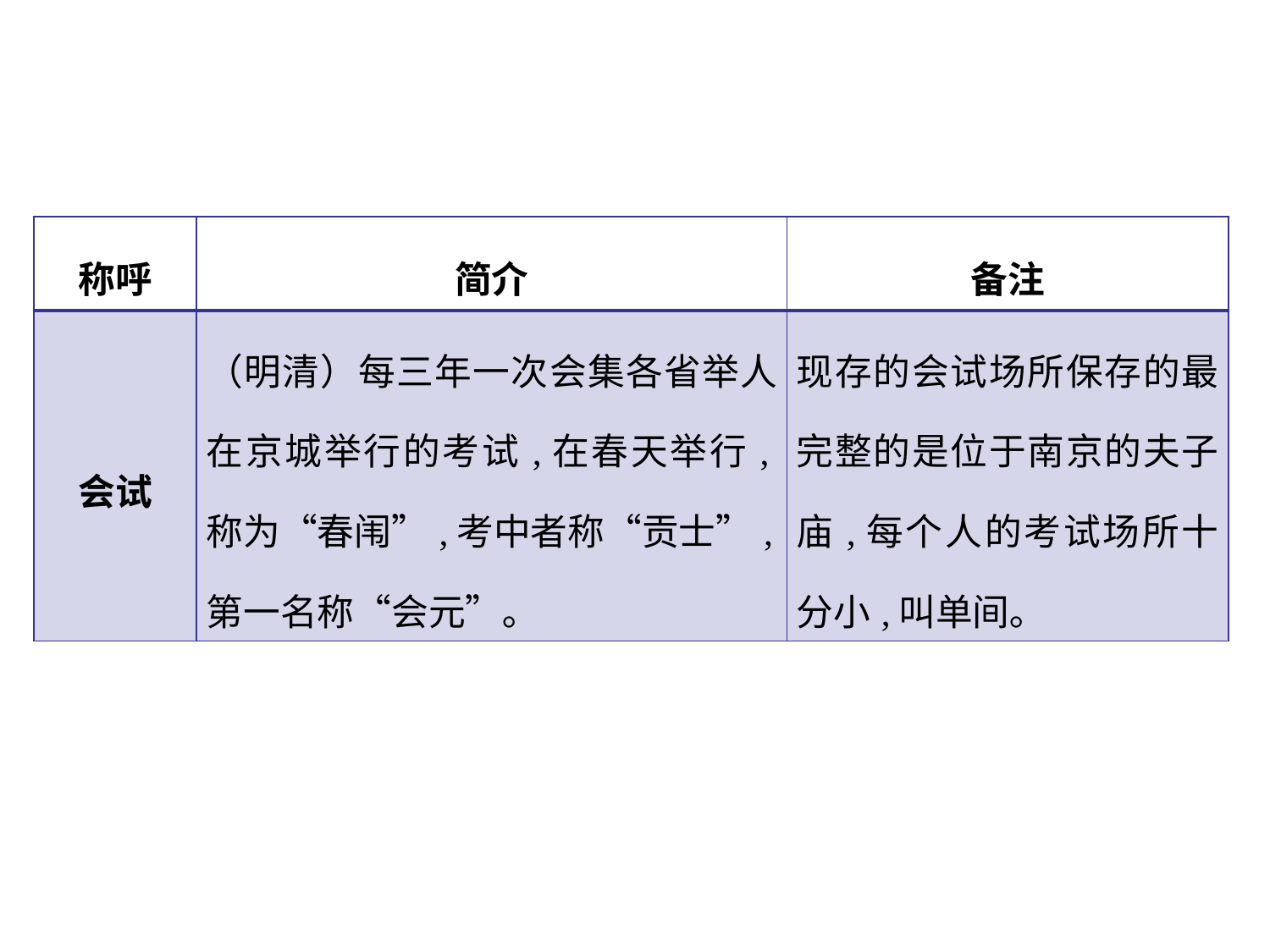

| 称呼 | 简介 | 备注 |
| --- | --- | --- |
| 会试 | （明清）每三年一次会集各省举人在京城举行的考试,在春天举行,称为“春闱”,考中者称“贡士”,第一名称“会元”｡ | 现存的会试场所保存的最完整的是位于南京的夫子庙,每个人的考试场所十分小,叫单间｡ |